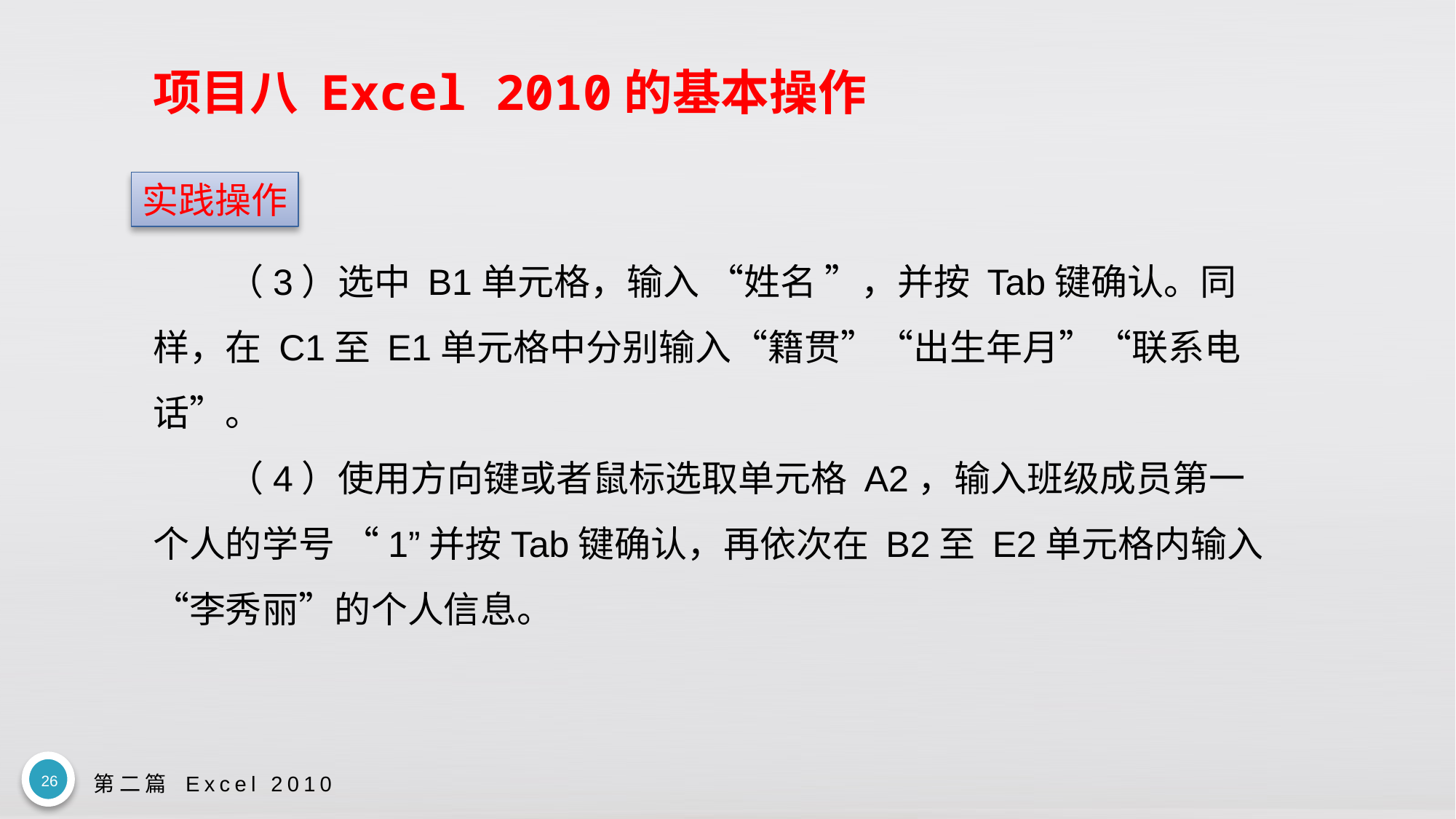

# 项目八 Excel 2010的基本操作
实践操作
（3）选中 B1单元格，输入 “姓名 ”，并按 Tab键确认。同样，在 C1至 E1单元格中分别输入“籍贯”“出生年月”“联系电话”。
（4）使用方向键或者鼠标选取单元格 A2，输入班级成员第一个人的学号 “1”并按Tab键确认，再依次在 B2至 E2单元格内输入“李秀丽”的个人信息。
26